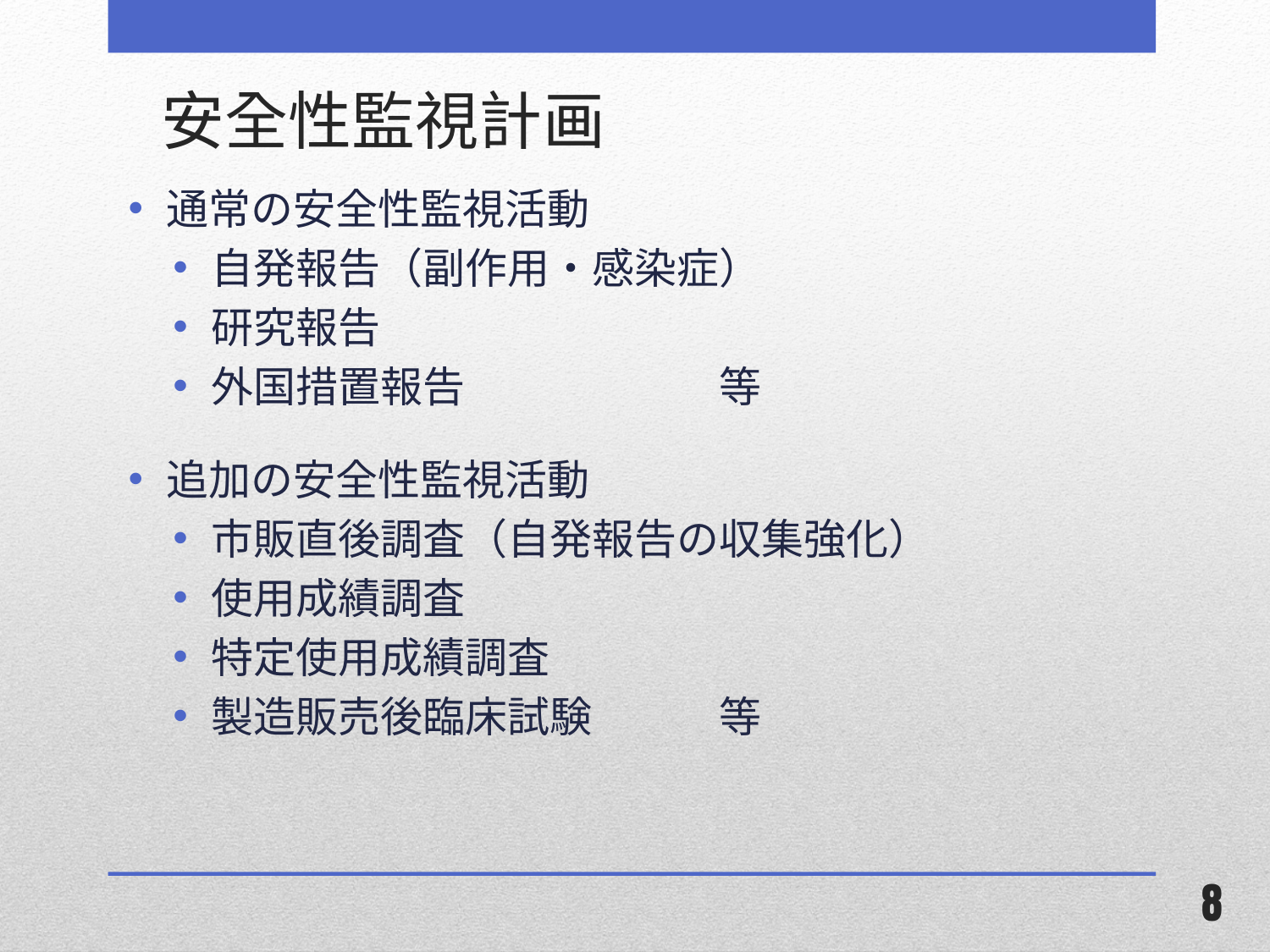

# 安全性監視計画
通常の安全性監視活動
自発報告（副作用・感染症）
研究報告
外国措置報告		等
追加の安全性監視活動
市販直後調査（自発報告の収集強化）
使用成績調査
特定使用成績調査
製造販売後臨床試験　	等

8